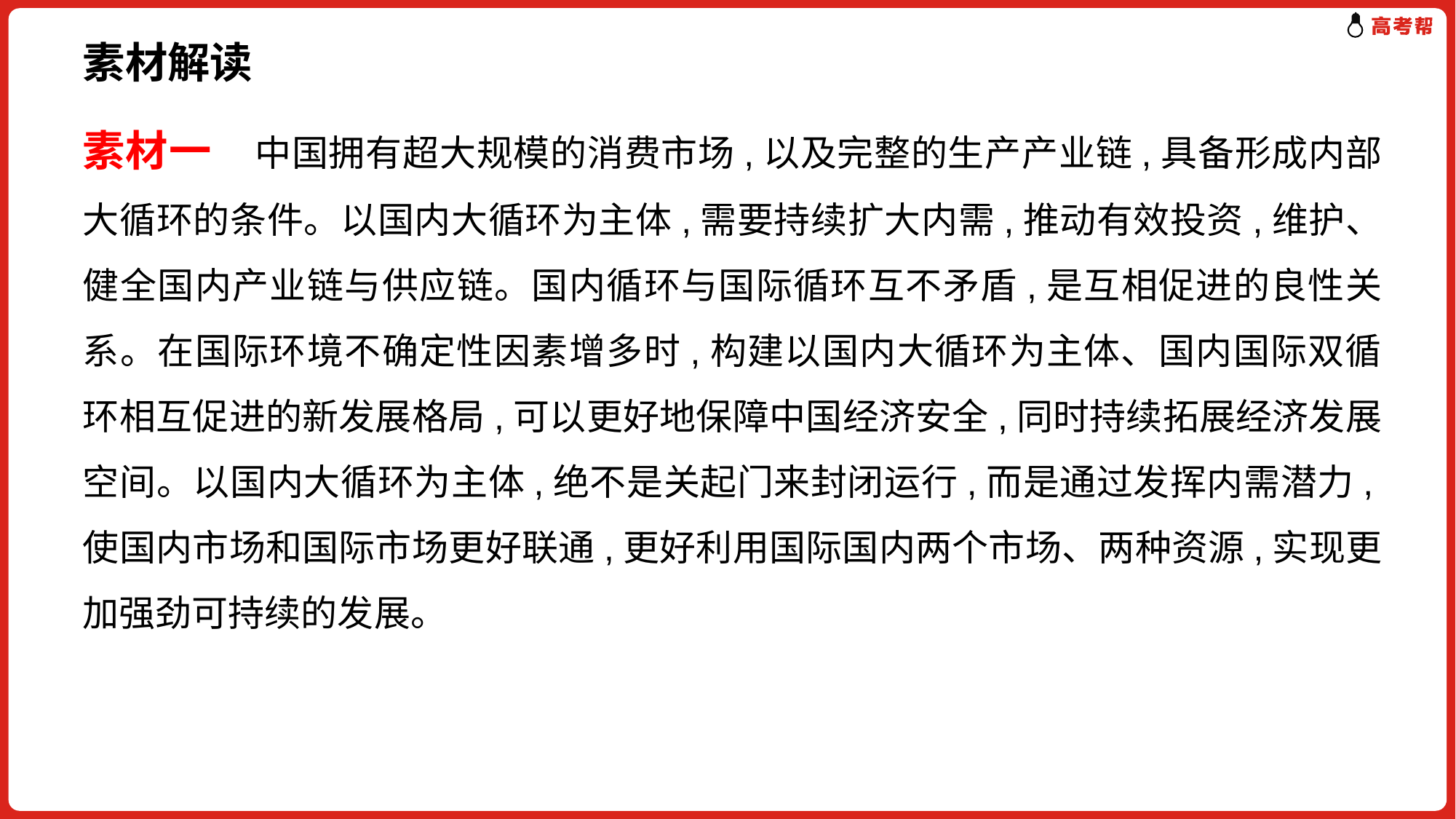

素材解读
素材一　中国拥有超大规模的消费市场,以及完整的生产产业链,具备形成内部大循环的条件。以国内大循环为主体,需要持续扩大内需,推动有效投资,维护、健全国内产业链与供应链。国内循环与国际循环互不矛盾,是互相促进的良性关系。在国际环境不确定性因素增多时,构建以国内大循环为主体、国内国际双循环相互促进的新发展格局,可以更好地保障中国经济安全,同时持续拓展经济发展空间。以国内大循环为主体,绝不是关起门来封闭运行,而是通过发挥内需潜力,使国内市场和国际市场更好联通,更好利用国际国内两个市场、两种资源,实现更加强劲可持续的发展。